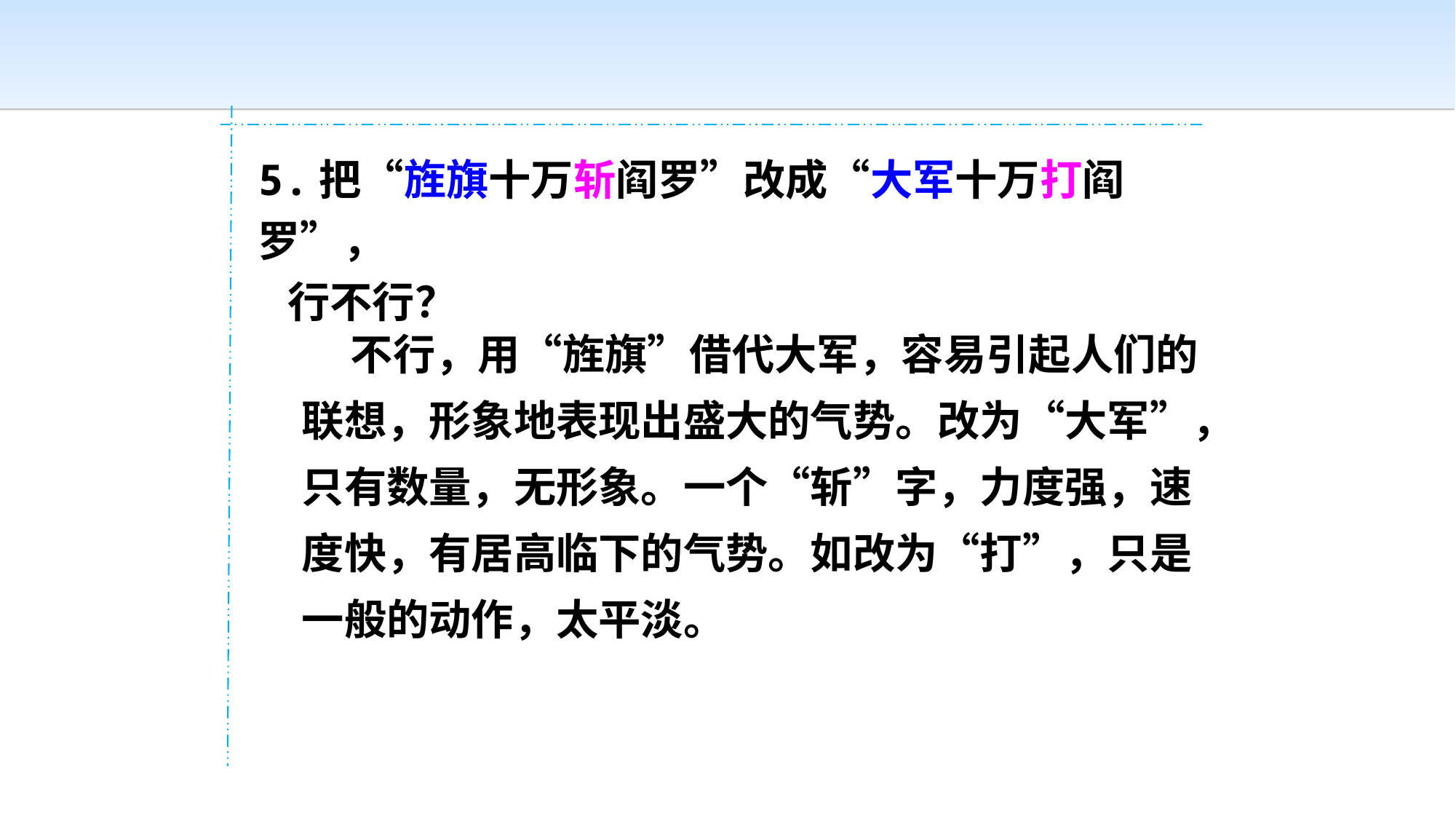

5.把“旌旗十万斩阎罗”改成“大军十万打阎罗”，
  行不行？
    不行，用“旌旗”借代大军，容易引起人们的联想，形象地表现出盛大的气势。改为“大军”，只有数量，无形象。一个“斩”字，力度强，速度快，有居高临下的气势。如改为“打”，只是一般的动作，太平淡。